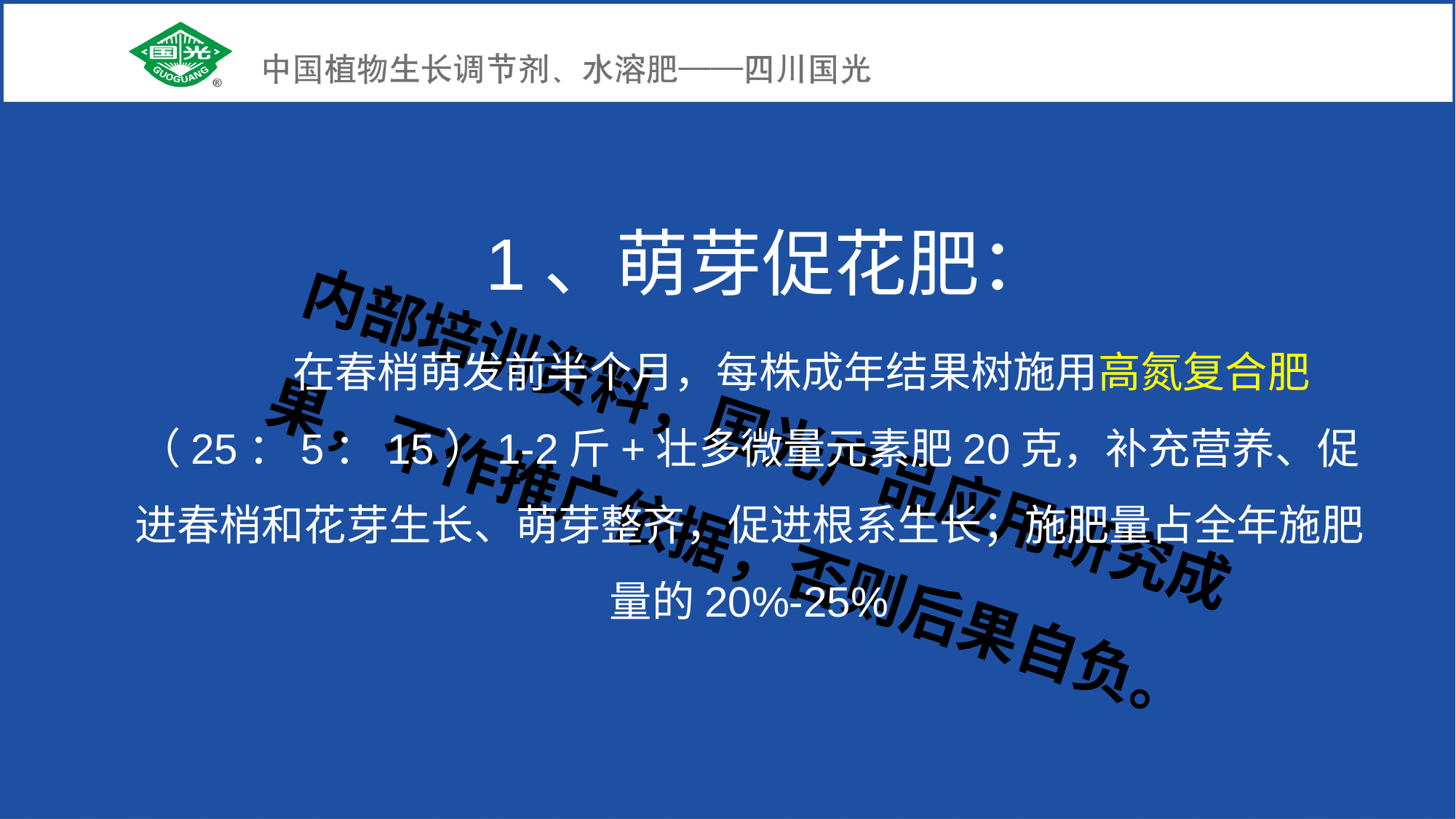

1、萌芽促花肥：
          在春梢萌发前半个月，每株成年结果树施用高氮复合肥（25：5：15）1-2斤+壮多微量元素肥20克，补充营养、促进春梢和花芽生长、萌芽整齐，促进根系生长；施肥量占全年施肥量的20%-25%